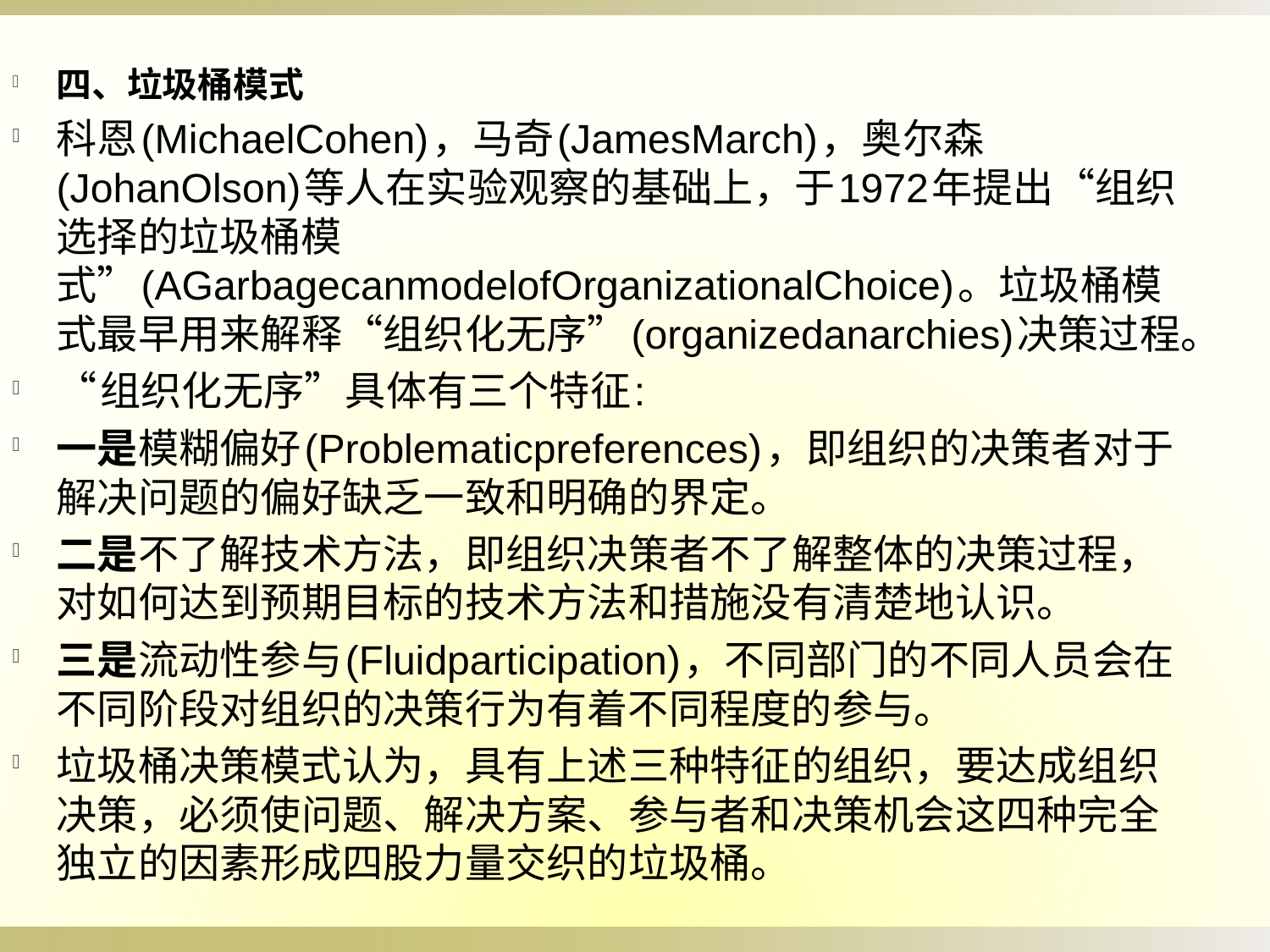

四、垃圾桶模式
科恩(MichaelCohen)，马奇(JamesMarch)，奥尔森(JohanOlson)等人在实验观察的基础上，于1972年提出“组织选择的垃圾桶模式”(AGarbagecanmodelofOrganizationalChoice)。垃圾桶模式最早用来解释“组织化无序”(organizedanarchies)决策过程。
“组织化无序”具体有三个特征:
一是模糊偏好(Problematicpreferences)，即组织的决策者对于解决问题的偏好缺乏一致和明确的界定。
二是不了解技术方法，即组织决策者不了解整体的决策过程，对如何达到预期目标的技术方法和措施没有清楚地认识。
三是流动性参与(Fluidparticipation)，不同部门的不同人员会在不同阶段对组织的决策行为有着不同程度的参与。
垃圾桶决策模式认为，具有上述三种特征的组织，要达成组织决策，必须使问题、解决方案、参与者和决策机会这四种完全独立的因素形成四股力量交织的垃圾桶。